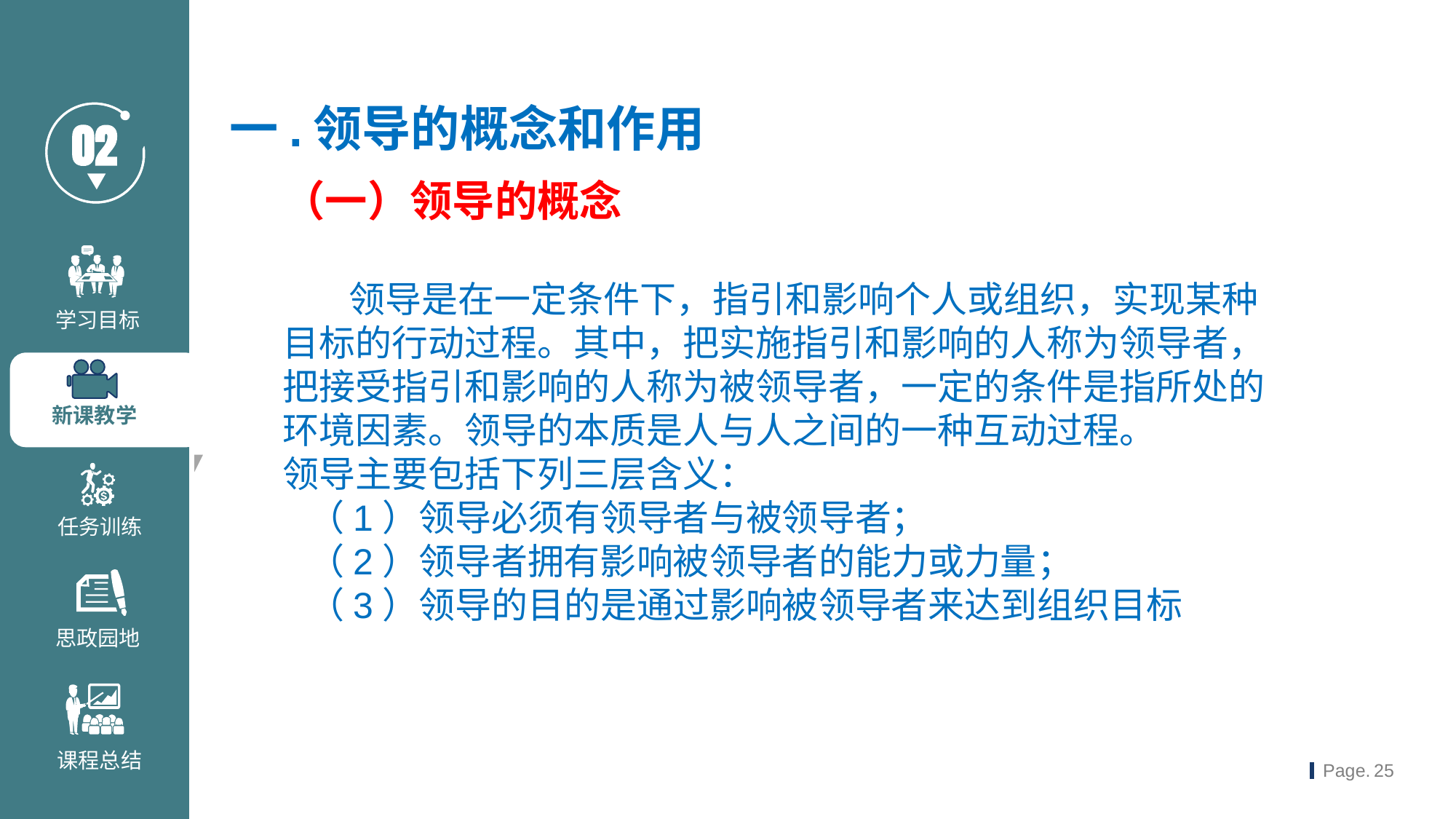

一.领导的概念和作用
（一）领导的概念

       领导是在一定条件下，指引和影响个人或组织，实现某种目标的行动过程。其中，把实施指引和影响的人称为领导者，把接受指引和影响的人称为被领导者，一定的条件是指所处的环境因素。领导的本质是人与人之间的一种互动过程。
领导主要包括下列三层含义：
  （1）领导必须有领导者与被领导者；
  （2）领导者拥有影响被领导者的能力或力量；
  （3）领导的目的是通过影响被领导者来达到组织目标